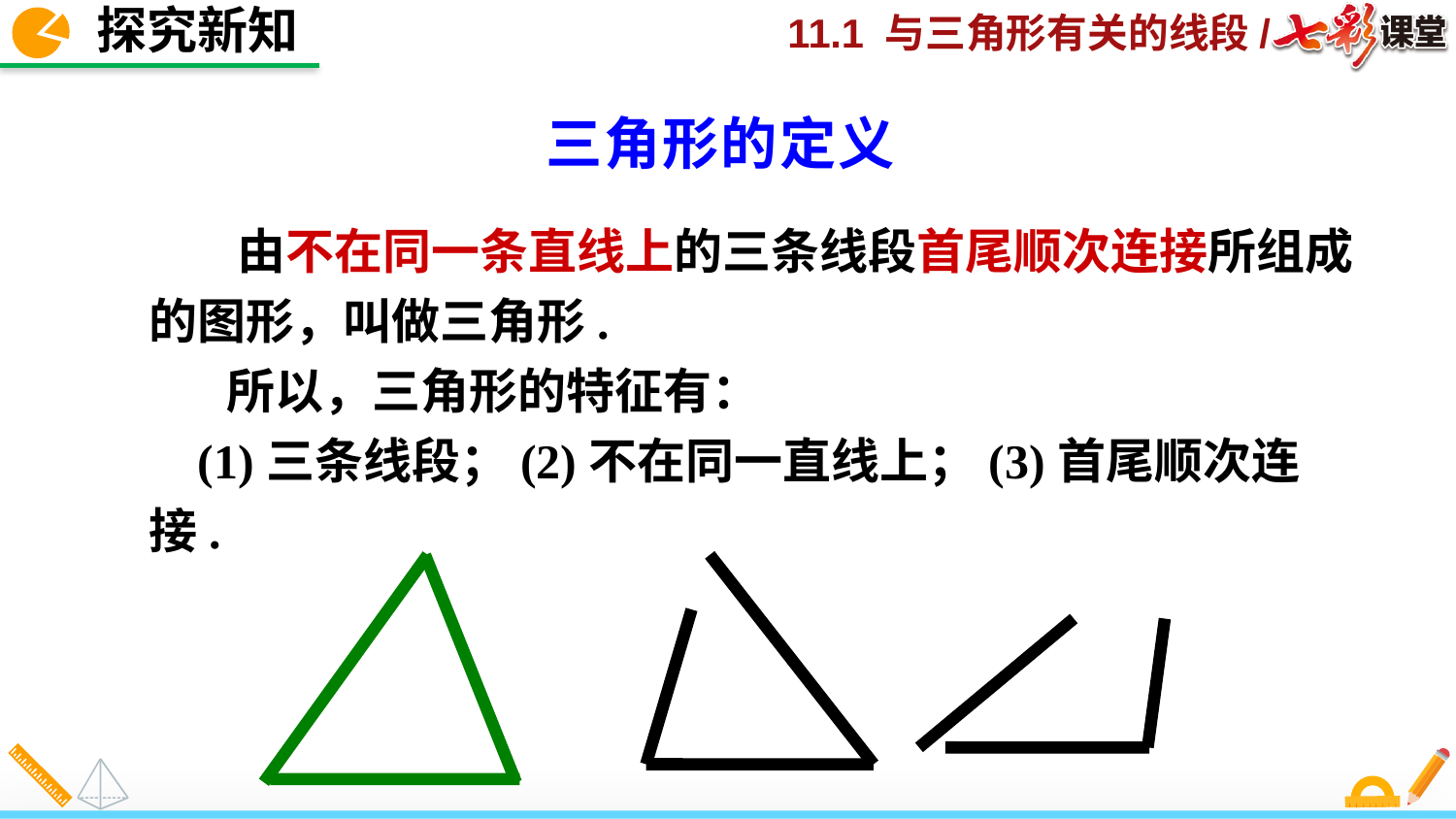

探究新知

三角形的定义
       由不在同一条直线上的三条线段首尾顺次连接所组成的图形，叫做三角形.
      所以，三角形的特征有：
    (1)三条线段；(2)不在同一直线上；(3)首尾顺次连接.